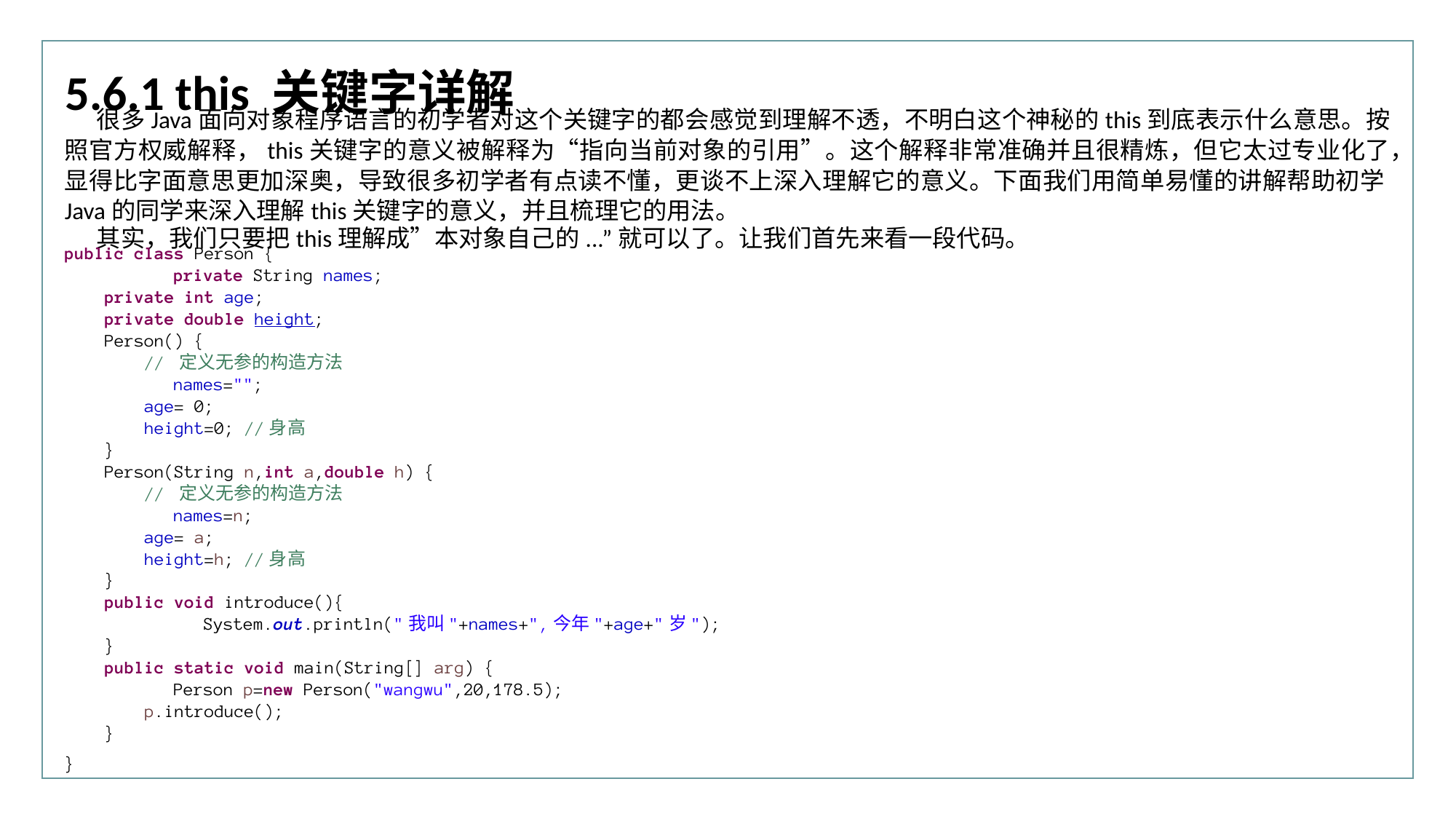

行业PPT模板http://www.XX.com/hangye/
5.6.1 this 关键字详解

很多Java面向对象程序语言的初学者对这个关键字的都会感觉到理解不透，不明白这个神秘的this到底表示什么意思。按照官方权威解释，this关键字的意义被解释为“指向当前对象的引用”。这个解释非常准确并且很精炼，但它太过专业化了，显得比字面意思更加深奥，导致很多初学者有点读不懂，更谈不上深入理解它的意义。下面我们用简单易懂的讲解帮助初学Java的同学来深入理解this关键字的意义，并且梳理它的用法。
其实，我们只要把this理解成”本对象自己的...”就可以了。让我们首先来看一段代码。
public class Person {
	private String names;
    private int age;
    private double height;
    Person() {
        // 定义无参的构造方法
    	names="";
        age= 0;
        height=0; //身高
    }
    Person(String n,int a,double h) {
        // 定义无参的构造方法
    	names=n;
        age= a;
        height=h; //身高
    }
    public void introduce(){
	   System.out.println("我叫"+names+",今年"+age+"岁");
    }
    public static void main(String[] arg) {
    	Person p=new Person("wangwu",20,178.5);
        p.introduce();
    }
}